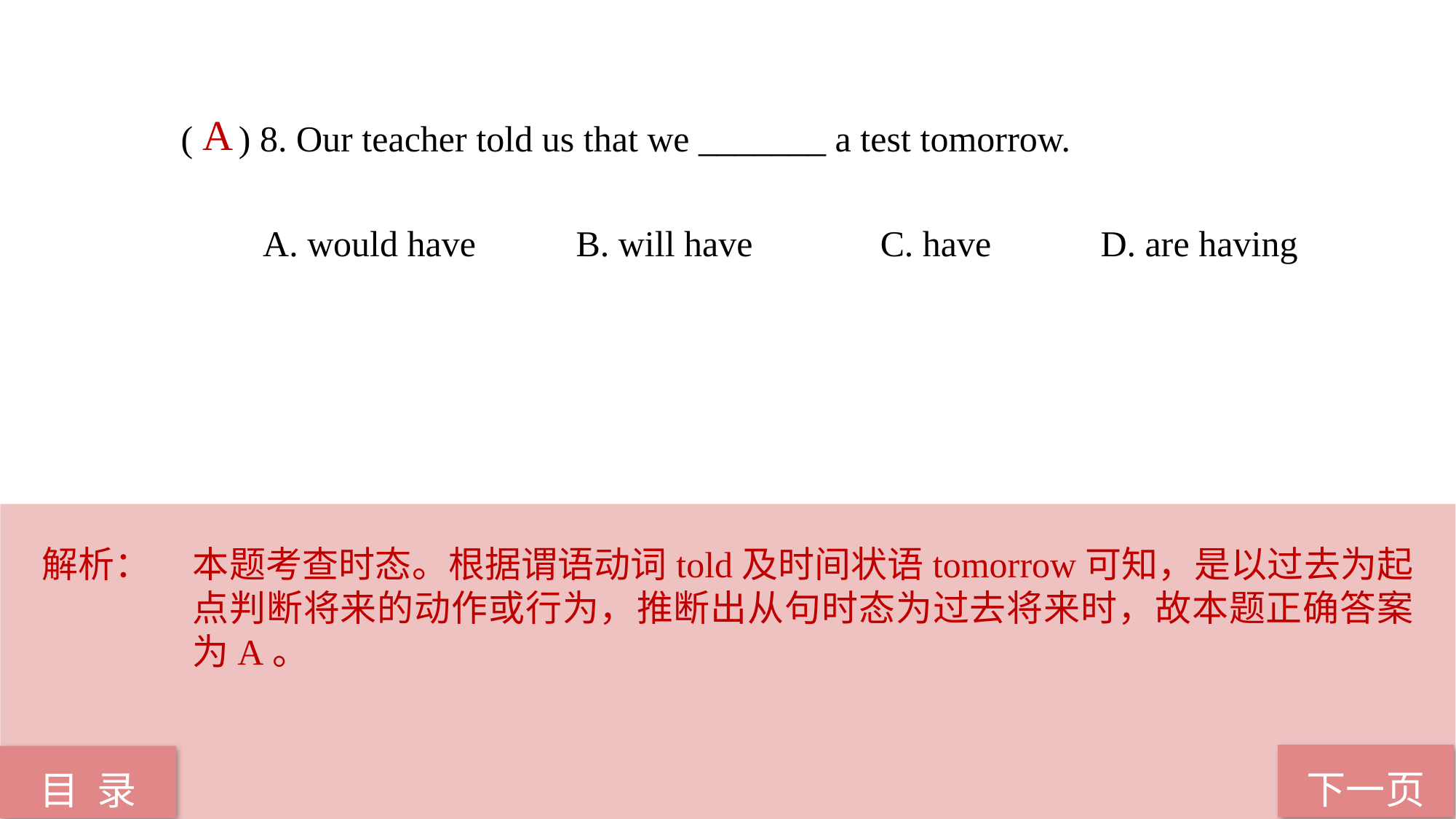

(     ) 8. Our teacher told us that we _______ a test tomorrow.

         A. would have           B. will have              C. have            D. are having
A
解析：	本题考查时态。根据谓语动词told及时间状语tomorrow可知，是以过去为起点判断将来的动作或行为，推断出从句时态为过去将来时，故本题正确答案为A。